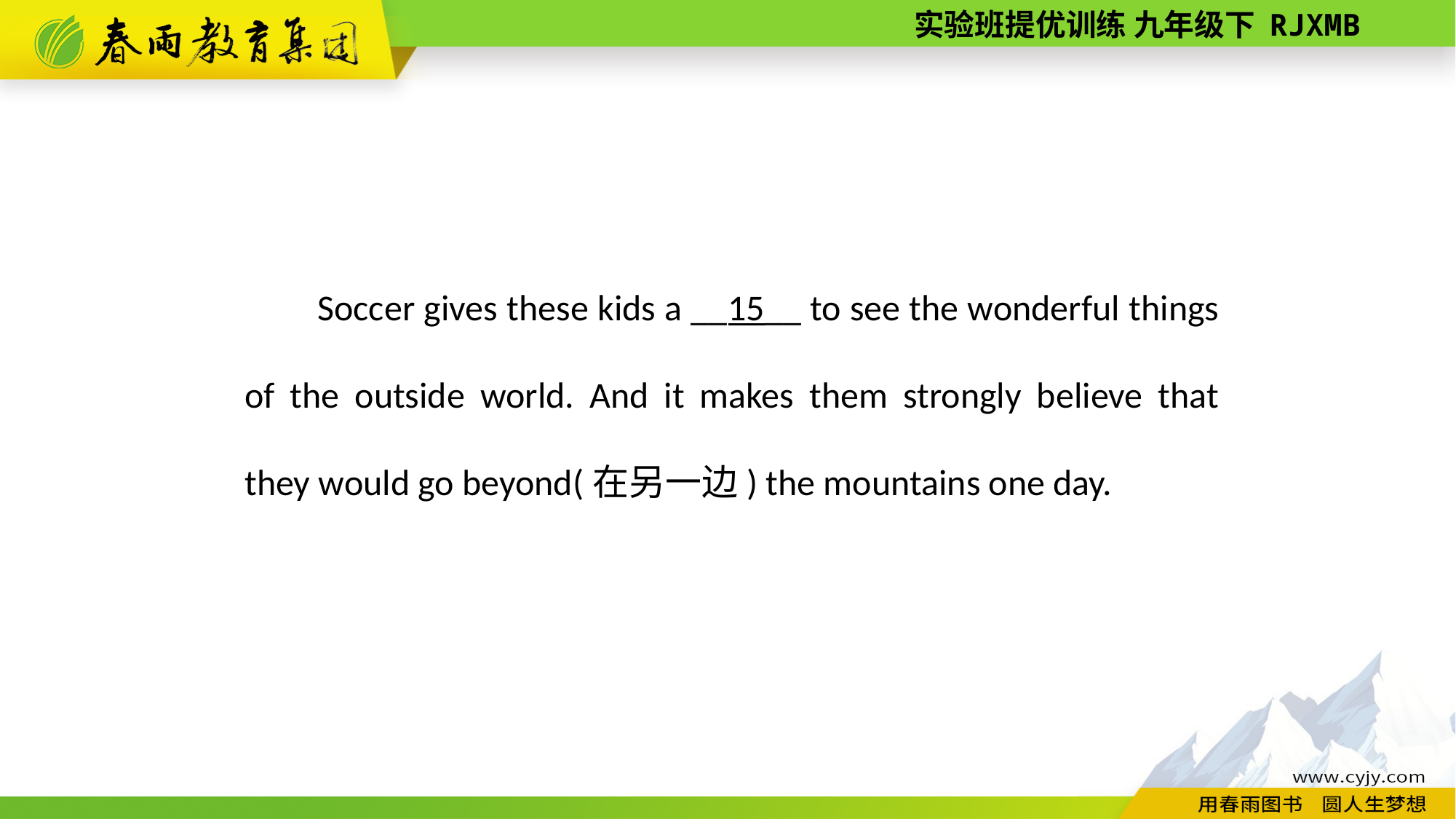

Soccer gives these kids a __15__ to see the wonderful things of the outside world. And it makes them strongly believe that they would go beyond(在另一边) the mountains one day.